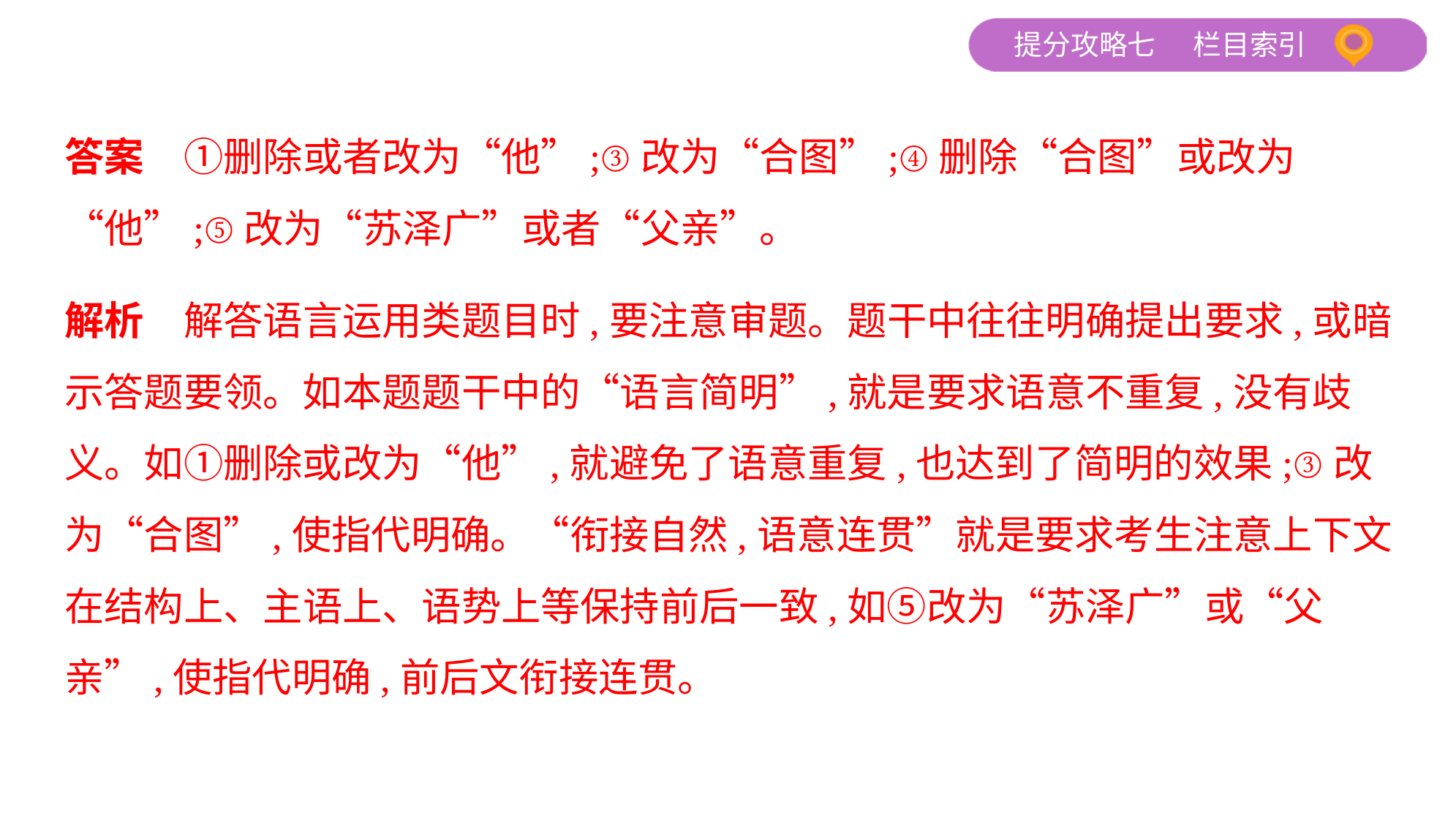

答案　①删除或者改为“他”;③改为“合图”;④删除“合图”或改为
“他”;⑤改为“苏泽广”或者“父亲”。
解析　解答语言运用类题目时,要注意审题。题干中往往明确提出要求,或暗
示答题要领。如本题题干中的“语言简明”,就是要求语意不重复,没有歧
义。如①删除或改为“他”,就避免了语意重复,也达到了简明的效果;③改
为“合图”,使指代明确。“衔接自然,语意连贯”就是要求考生注意上下文
在结构上、主语上、语势上等保持前后一致,如⑤改为“苏泽广”或“父
亲”,使指代明确,前后文衔接连贯。